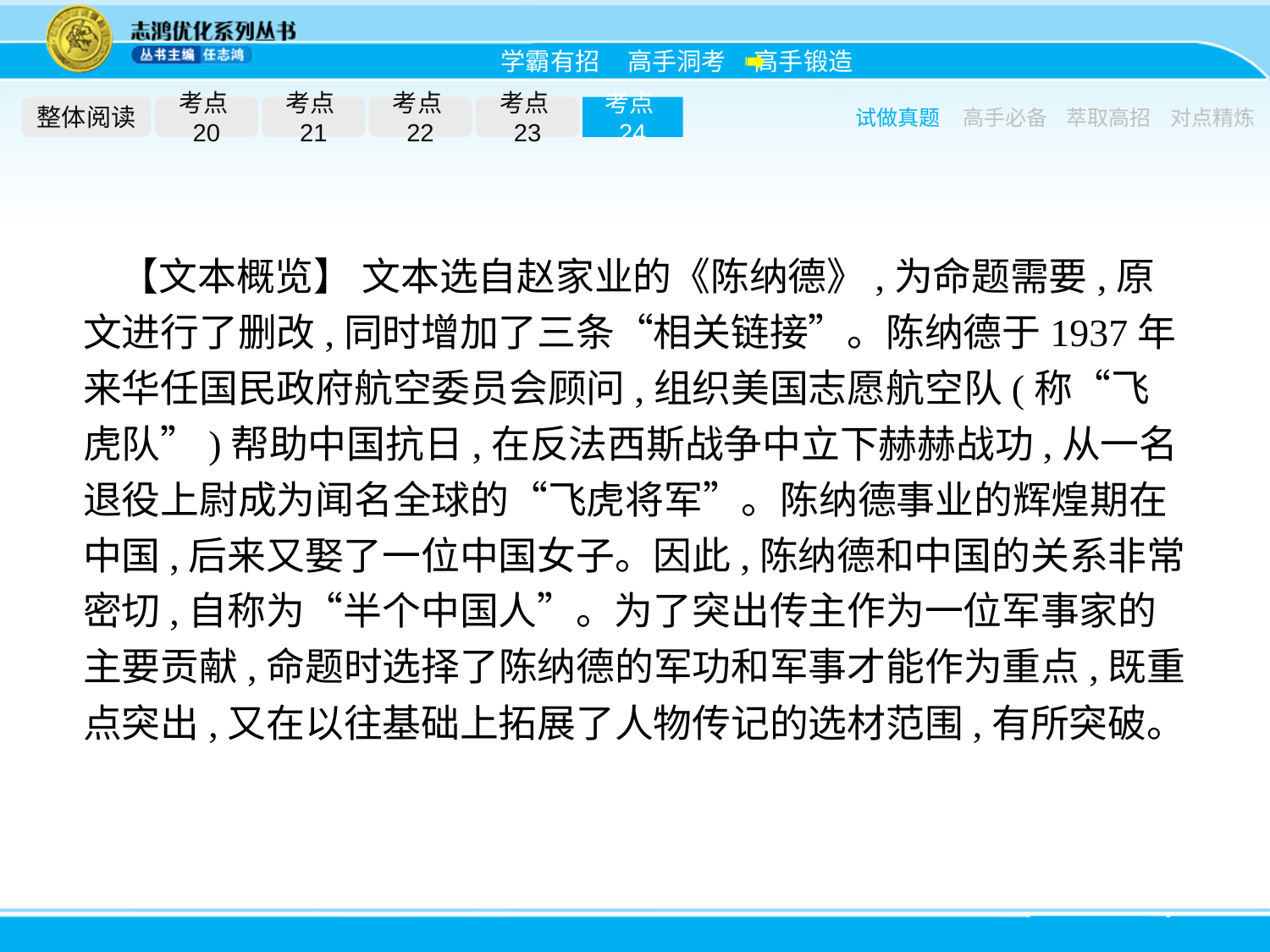

整体阅读
考点20
考点21
考点22
考点23
考点24
试做真题
高手必备
萃取高招
对点精炼
【文本概览】 文本选自赵家业的《陈纳德》,为命题需要,原文进行了删改,同时增加了三条“相关链接”。陈纳德于1937年来华任国民政府航空委员会顾问,组织美国志愿航空队(称“飞虎队”)帮助中国抗日,在反法西斯战争中立下赫赫战功,从一名退役上尉成为闻名全球的“飞虎将军”。陈纳德事业的辉煌期在中国,后来又娶了一位中国女子。因此,陈纳德和中国的关系非常密切,自称为“半个中国人”。为了突出传主作为一位军事家的主要贡献,命题时选择了陈纳德的军功和军事才能作为重点,既重点突出,又在以往基础上拓展了人物传记的选材范围,有所突破。